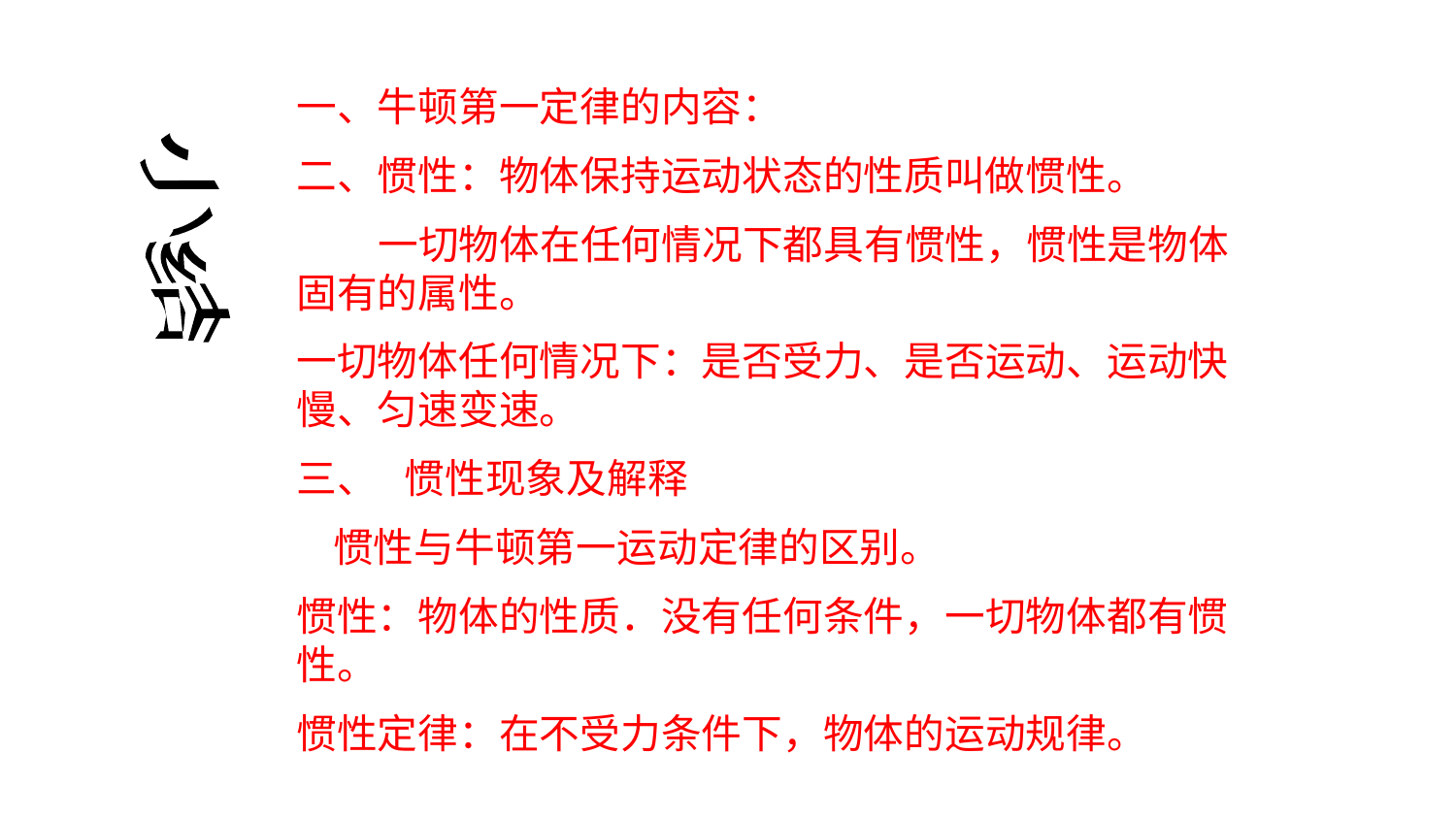

一、牛顿第一定律的内容：
二、惯性：物体保持运动状态的性质叫做惯性。
        一切物体在任何情况下都具有惯性，惯性是物体固有的属性。
一切物体任何情况下：是否受力、是否运动、运动快慢、匀速变速。
三、   惯性现象及解释
   惯性与牛顿第一运动定律的区别。
惯性：物体的性质．没有任何条件，一切物体都有惯性。
惯性定律：在不受力条件下，物体的运动规律。
小结